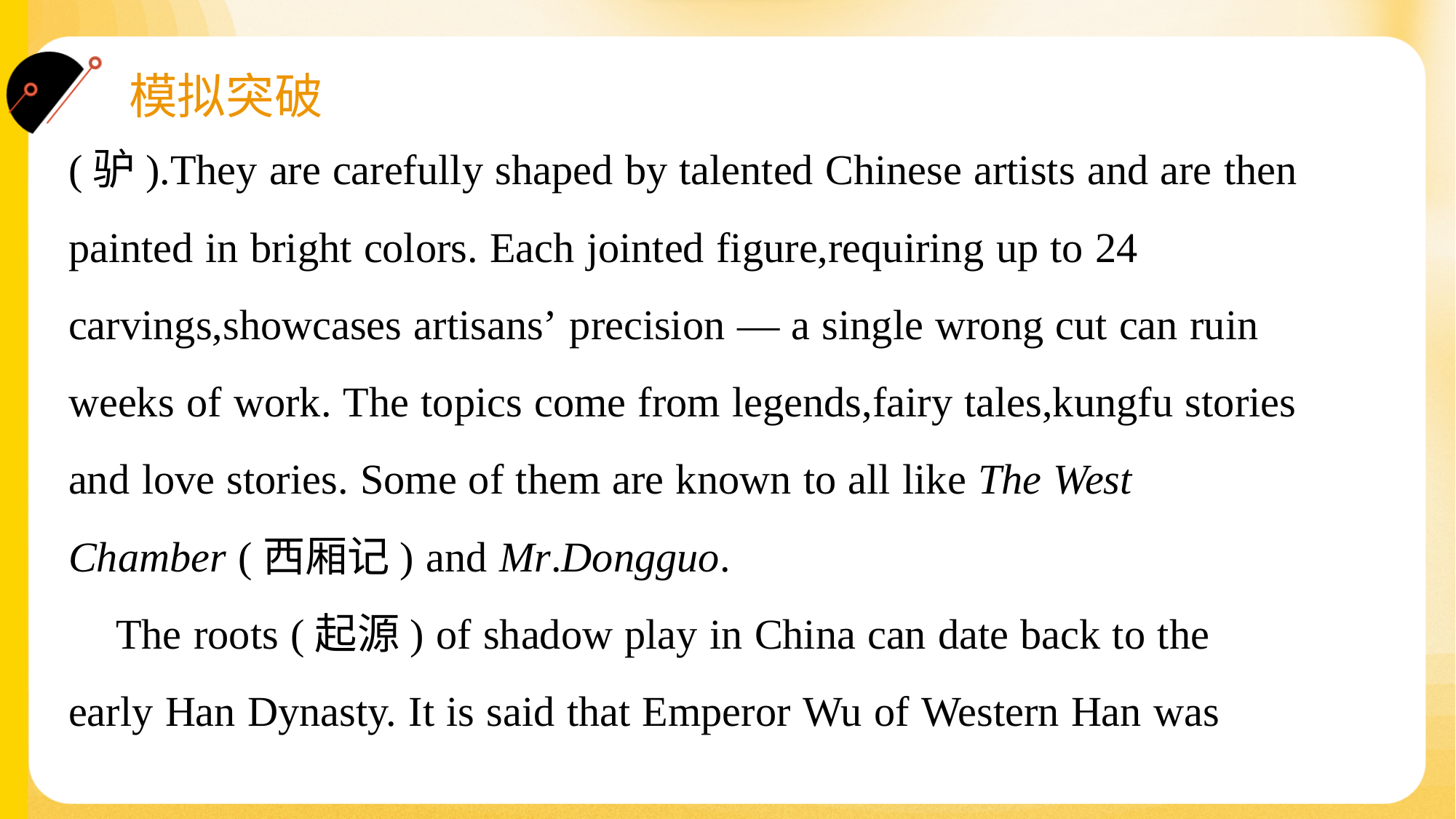

(驴).They are carefully shaped by talented Chinese artists and are then
painted in bright colors. Each jointed figure,requiring up to 24
carvings,showcases artisans’ precision — a single wrong cut can ruin
weeks of work. The topics come from legends,fairy tales,kungfu stories
and love stories. Some of them are known to all like The West
Chamber (西厢记) and Mr.Dongguo.
    The roots (起源) of shadow play in China can date back to the
early Han Dynasty. It is said that Emperor Wu of Western Han was